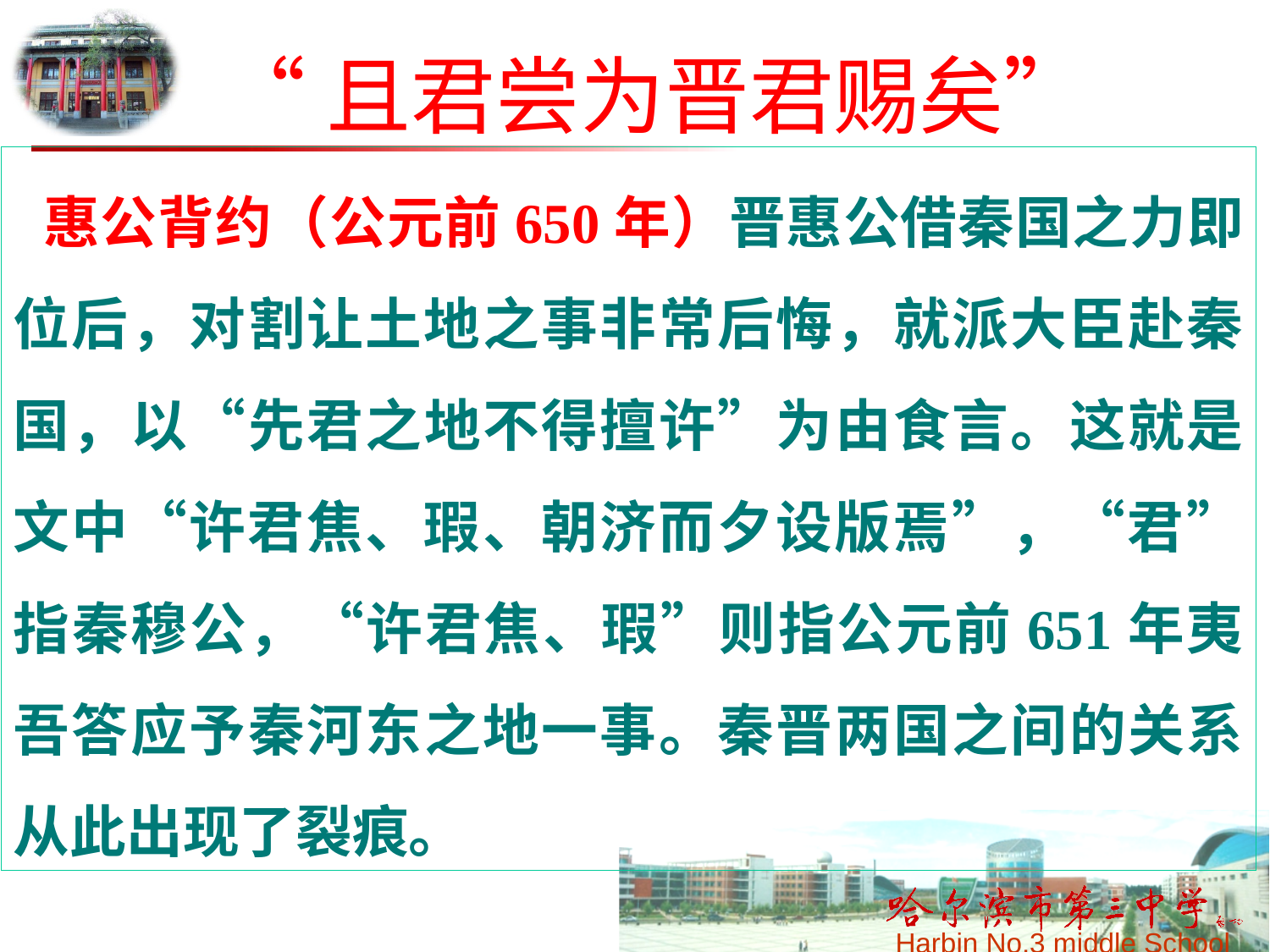

“且君尝为晋君赐矣”
惠公背约（公元前650年）晋惠公借秦国之力即位后，对割让土地之事非常后悔，就派大臣赴秦国，以“先君之地不得擅许”为由食言。这就是文中“许君焦、瑕、朝济而夕设版焉”，“君”指秦穆公，“许君焦、瑕”则指公元前651年夷吾答应予秦河东之地一事。秦晋两国之间的关系从此出现了裂痕。